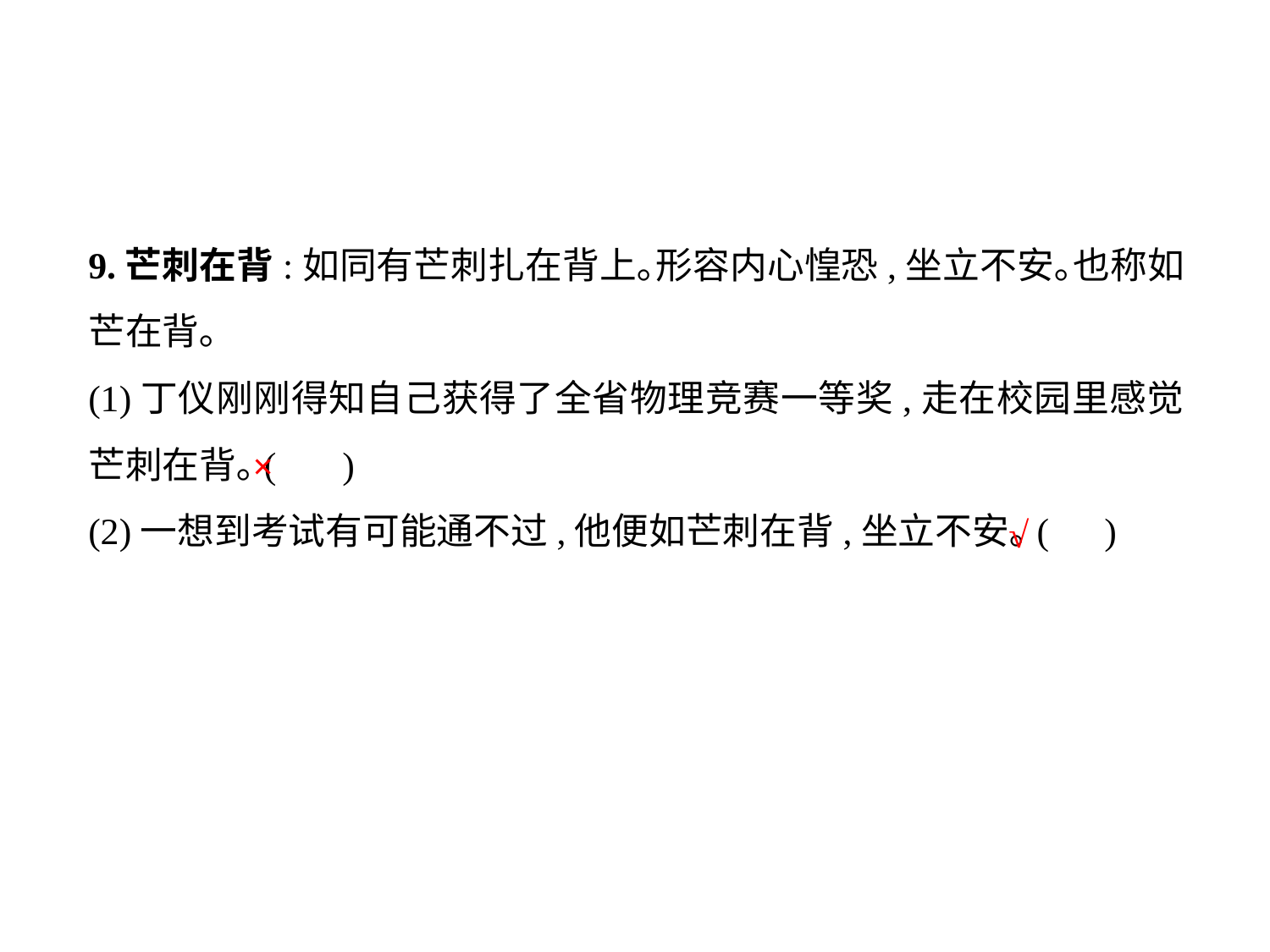

9.芒刺在背:如同有芒刺扎在背上｡形容内心惶恐,坐立不安｡也称如芒在背｡
(1)丁仪刚刚得知自己获得了全省物理竞赛一等奖,走在校园里感觉芒刺在背｡(	)
(2)一想到考试有可能通不过,他便如芒刺在背,坐立不安｡(	)
×
√